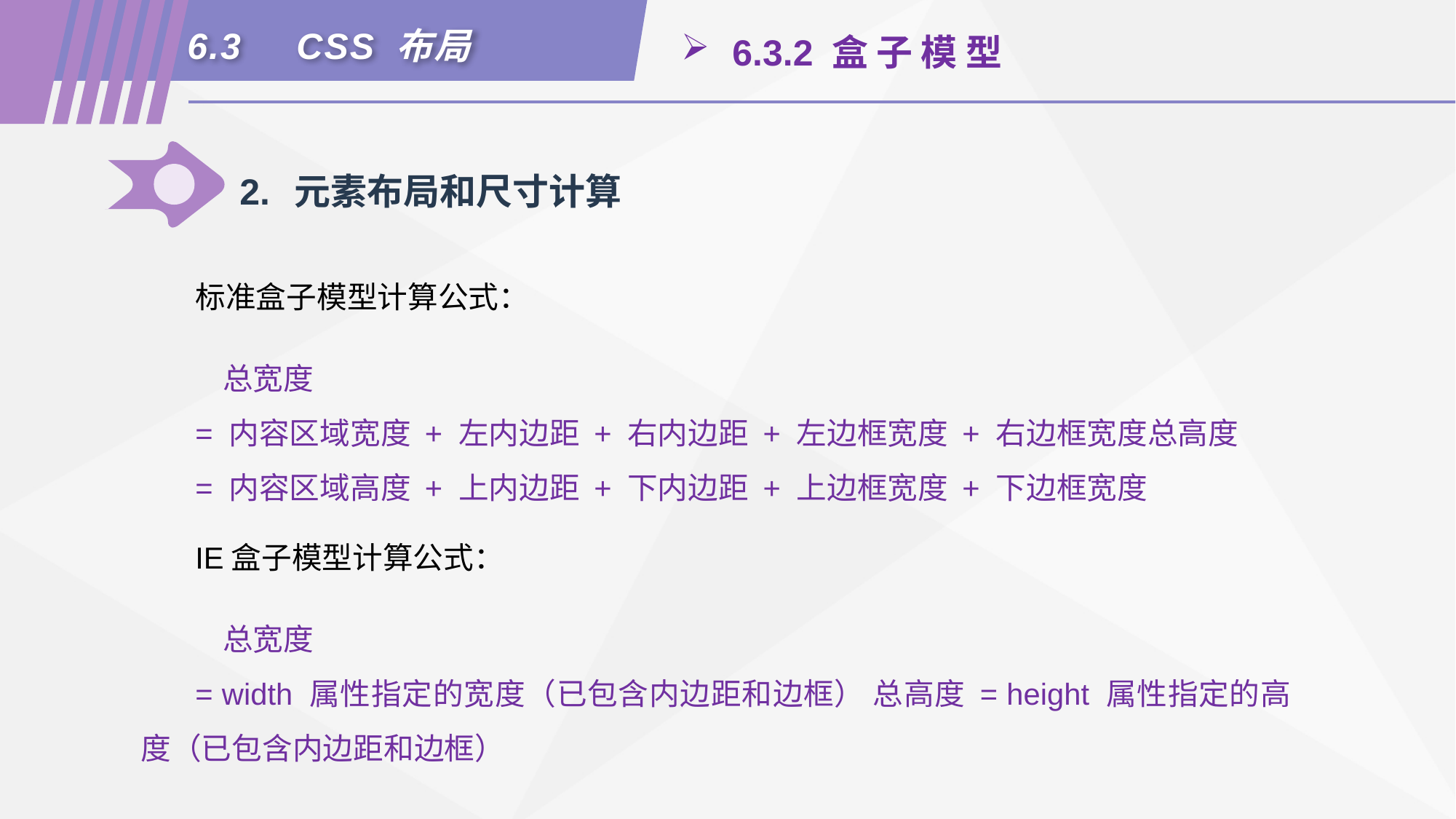

6.3	CSS 布局
 6.3.2 盒 子 模 型

2.	元素布局和尺寸计算
标准盒子模型计算公式：
   总宽度
= 内容区域宽度 + 左内边距 + 右内边距 + 左边框宽度 + 右边框宽度总高度
= 内容区域高度 + 上内边距 + 下内边距 + 上边框宽度 + 下边框宽度
IE盒子模型计算公式：
   总宽度
= width 属性指定的宽度（已包含内边距和边框） 总高度 = height 属性指定的高度（已包含内边距和边框）